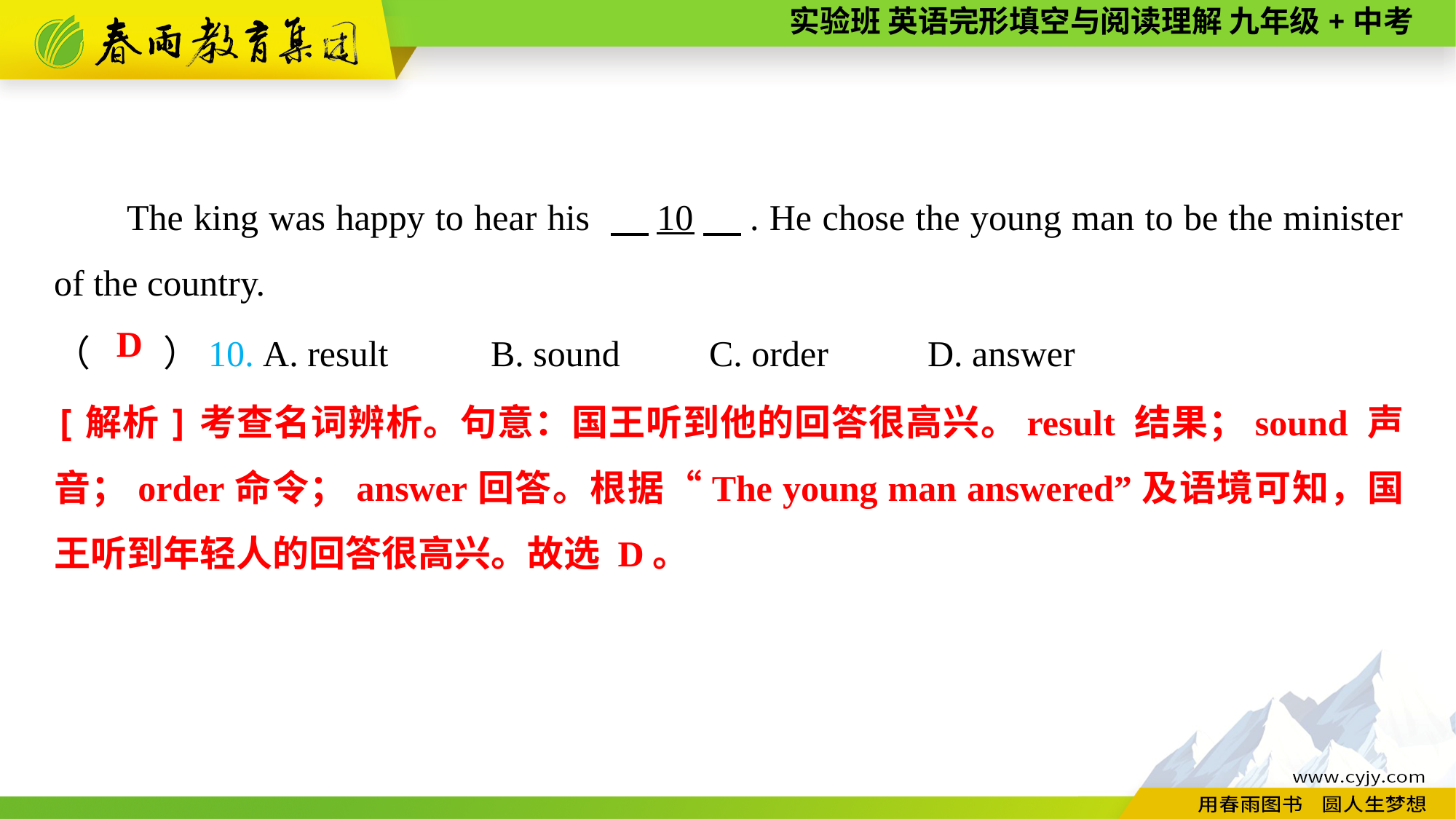

The king was happy to hear his 　10　. He chose the young man to be the minister of the country.
（　　）10. A. result	B. sound	C. order	D. answer
D
[解析]考查名词辨析。句意：国王听到他的回答很高兴。result 结果；sound 声音；order命令；answer回答。根据“The young man answered”及语境可知，国王听到年轻人的回答很高兴。故选 D。